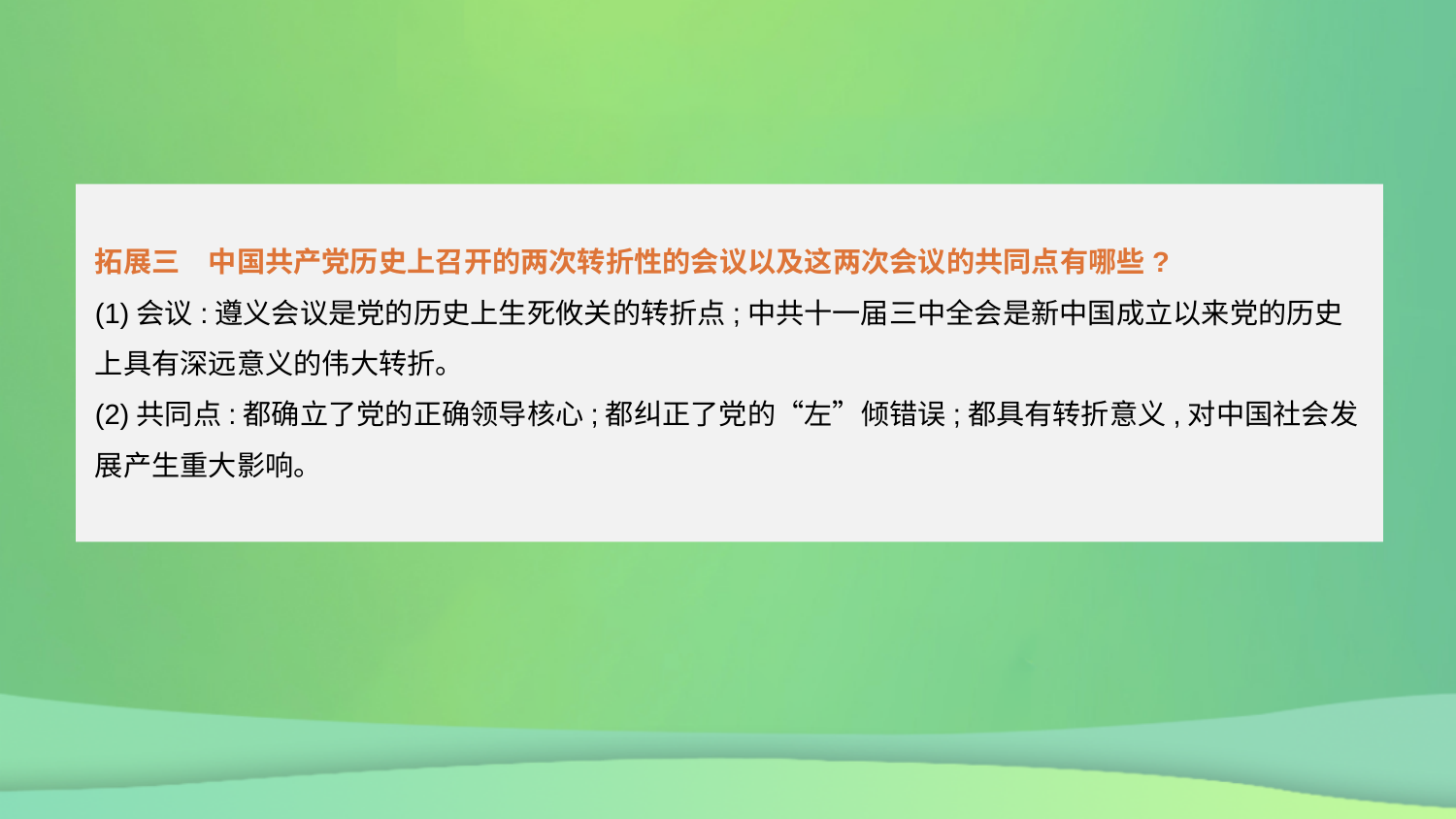

拓展三　中国共产党历史上召开的两次转折性的会议以及这两次会议的共同点有哪些?
(1)会议:遵义会议是党的历史上生死攸关的转折点;中共十一届三中全会是新中国成立以来党的历史上具有深远意义的伟大转折。
(2)共同点:都确立了党的正确领导核心;都纠正了党的“左”倾错误;都具有转折意义,对中国社会发展产生重大影响。